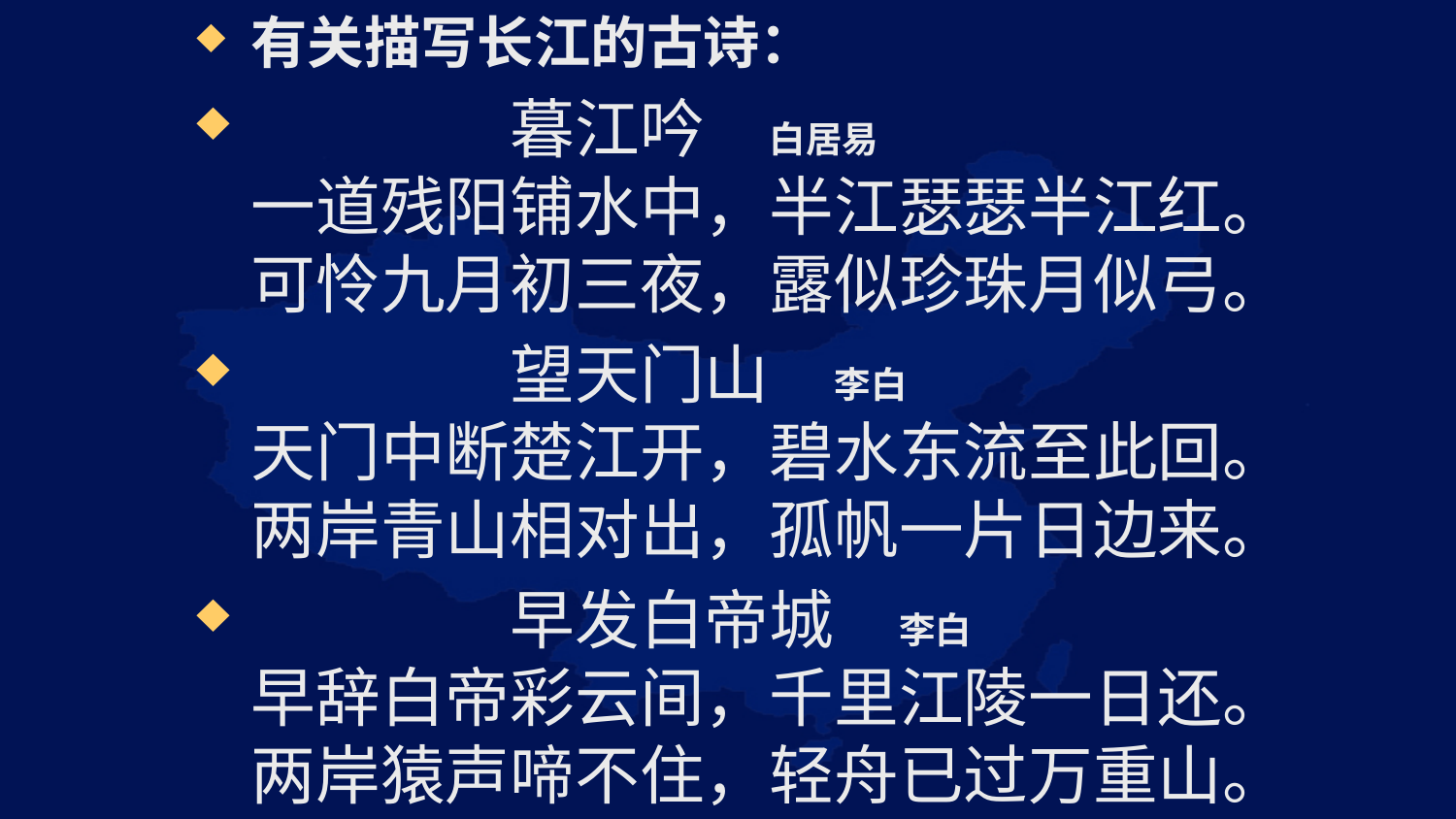

有关描写长江的古诗：
　　　　暮江吟　白居易
一道残阳铺水中，半江瑟瑟半江红。
可怜九月初三夜，露似珍珠月似弓。
　　　　望天门山　李白
天门中断楚江开，碧水东流至此回。
两岸青山相对出，孤帆一片日边来。
　　　　早发白帝城　李白
早辞白帝彩云间，千里江陵一日还。
两岸猿声啼不住，轻舟已过万重山。
　　　惠崇春江晓景　苏轼
竹外桃花三两枝，春江水暖鸭先知。
蒌蒿满地芦芽短，正是河豚欲上时。